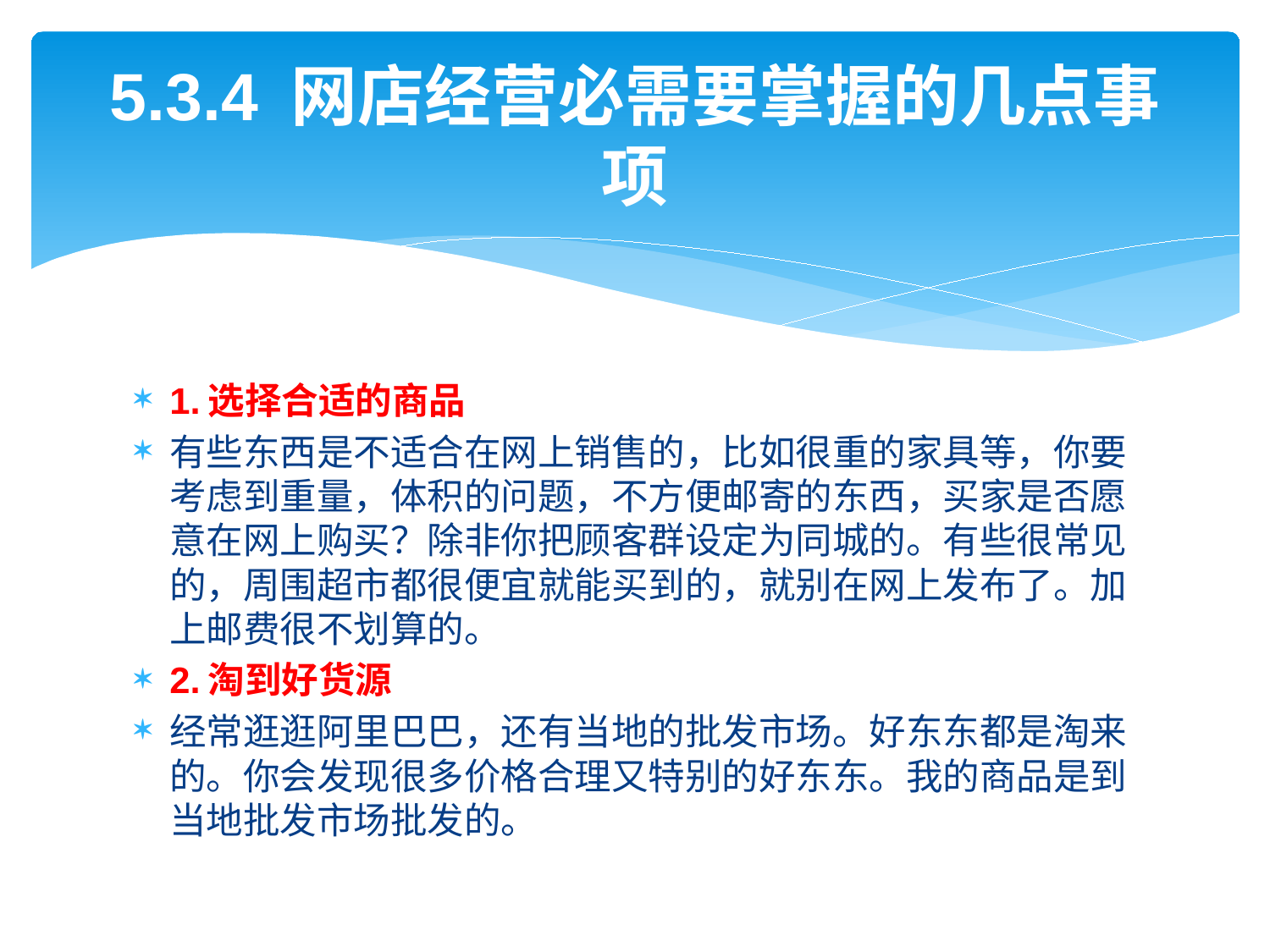

# 5.3.4 网店经营必需要掌握的几点事项
1.选择合适的商品
有些东西是不适合在网上销售的，比如很重的家具等，你要考虑到重量，体积的问题，不方便邮寄的东西，买家是否愿意在网上购买？除非你把顾客群设定为同城的。有些很常见的，周围超市都很便宜就能买到的，就别在网上发布了。加上邮费很不划算的。
2.淘到好货源
经常逛逛阿里巴巴，还有当地的批发市场。好东东都是淘来的。你会发现很多价格合理又特别的好东东。我的商品是到当地批发市场批发的。